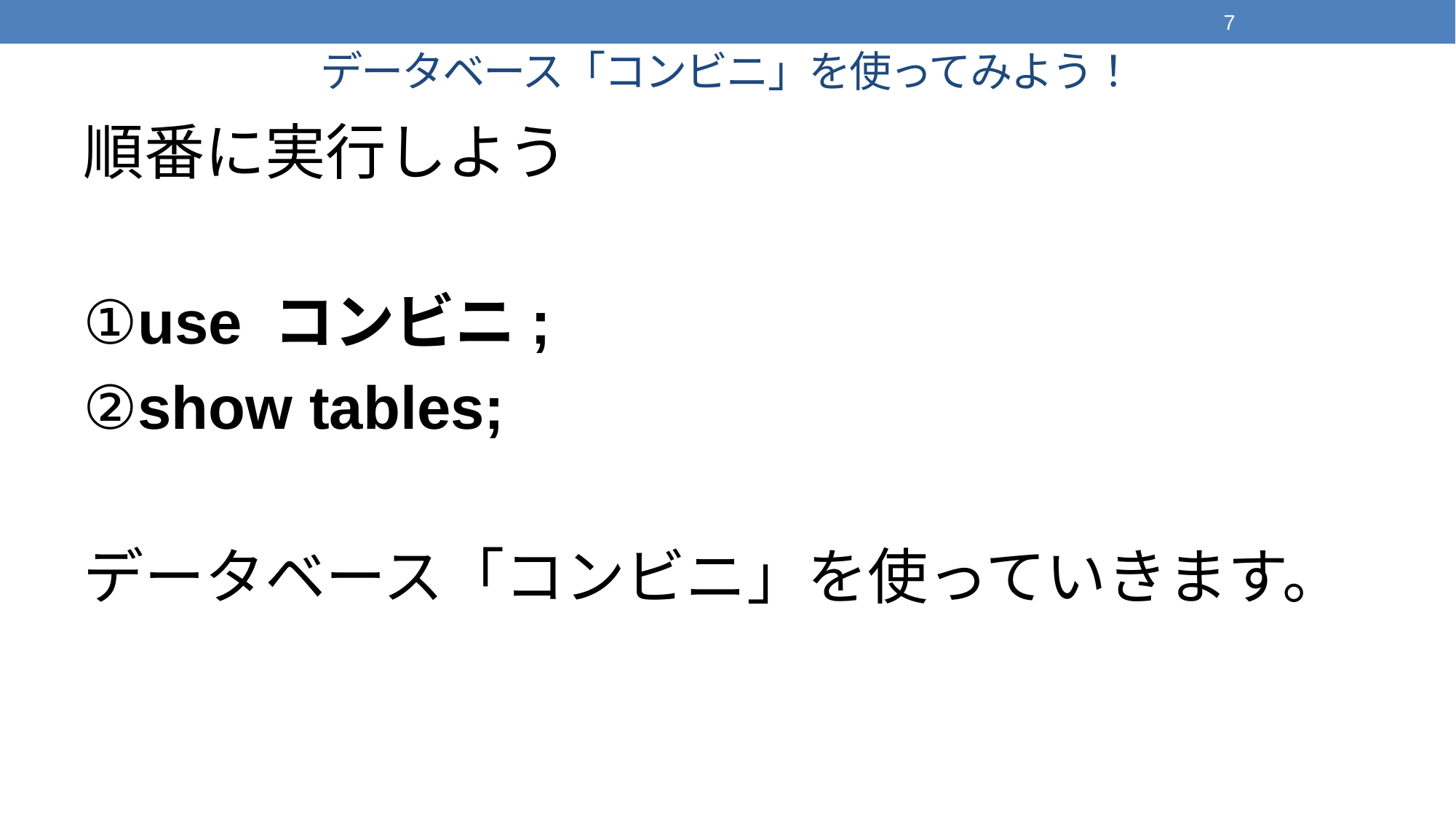

7
# データベース「コンビニ」を使ってみよう！
順番に実行しよう

①use コンビニ;
②show tables;

データベース「コンビニ」を使っていきます。